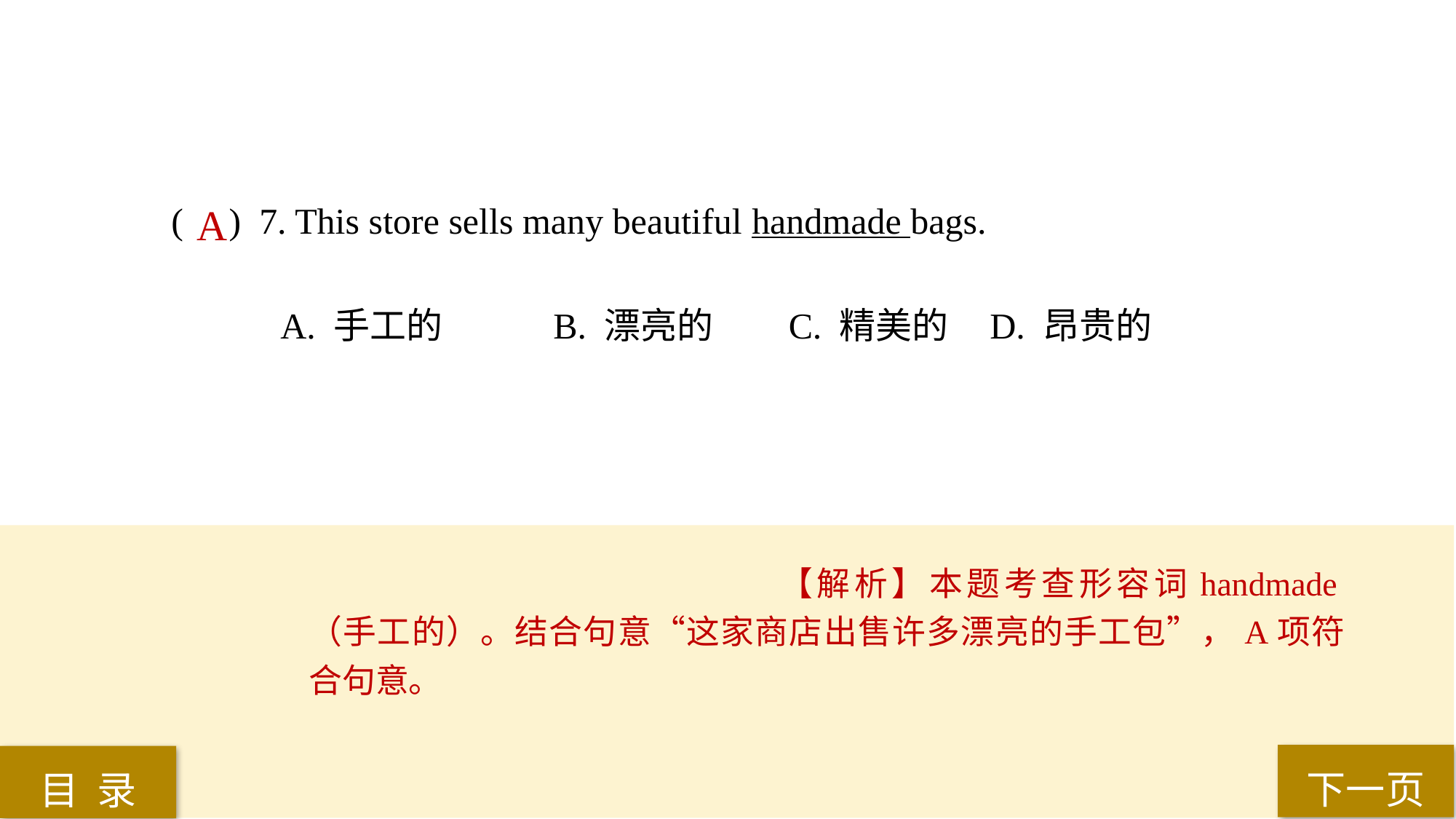

(     )  7. This store sells many beautiful handmade bags.

A. 手工的 	B. 漂亮的	 C. 精美的 	D. 昂贵的
A
【解析】本题考查形容词handmade（手工的）。结合句意“这家商店出售许多漂亮的手工包”，A项符合句意。